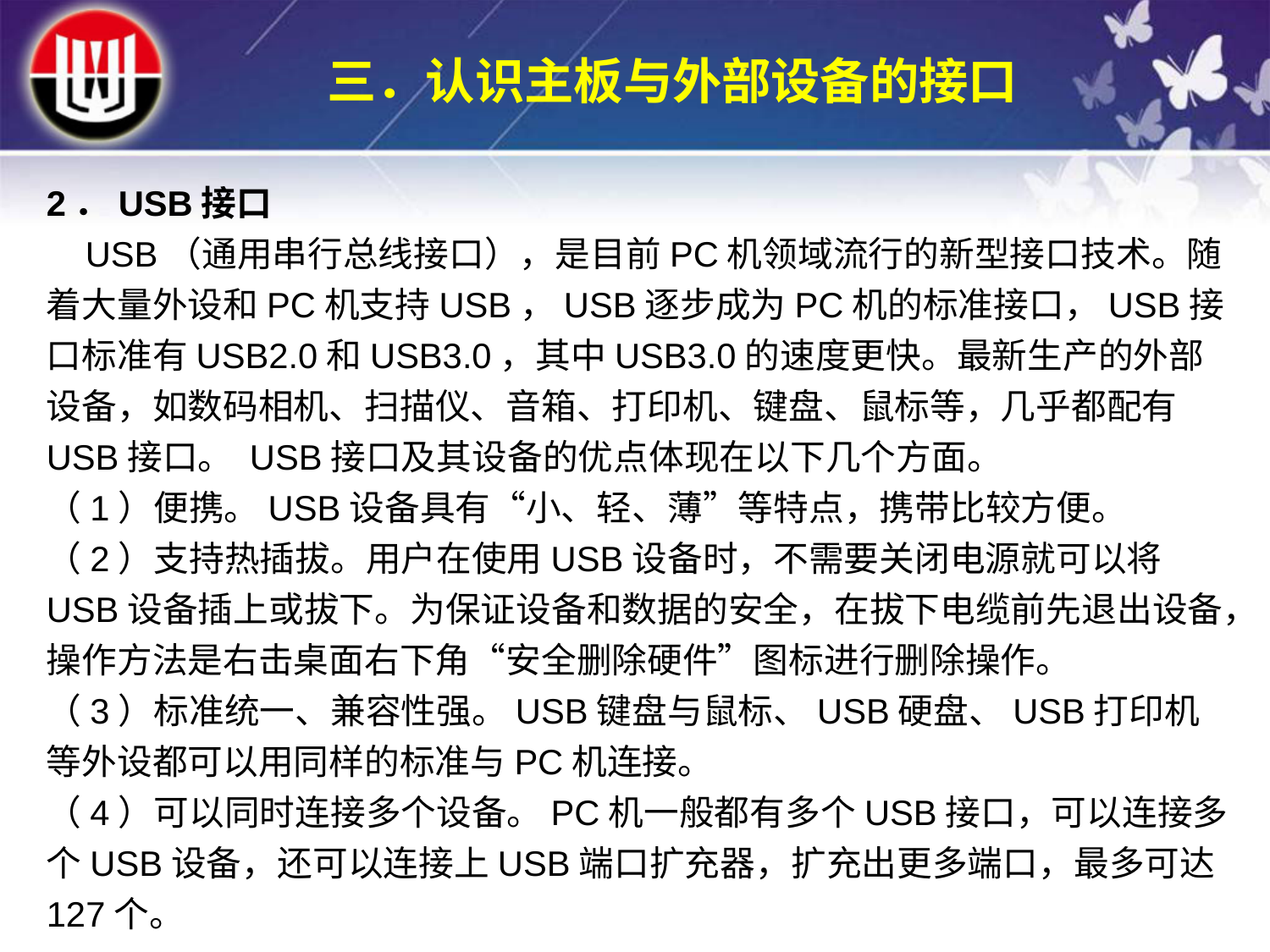

三．认识主板与外部设备的接口
2．USB接口
    USB（通用串行总线接口），是目前PC机领域流行的新型接口技术。随着大量外设和PC机支持USB，USB逐步成为PC机的标准接口，USB接口标准有USB2.0和USB3.0，其中USB3.0的速度更快。最新生产的外部设备，如数码相机、扫描仪、音箱、打印机、键盘、鼠标等，几乎都配有USB接口。 USB接口及其设备的优点体现在以下几个方面。
（1）便携。USB设备具有“小、轻、薄”等特点，携带比较方便。
（2）支持热插拔。用户在使用USB设备时，不需要关闭电源就可以将USB设备插上或拔下。为保证设备和数据的安全，在拔下电缆前先退出设备，操作方法是右击桌面右下角“安全删除硬件”图标进行删除操作。
（3）标准统一、兼容性强。USB键盘与鼠标、USB硬盘、USB打印机等外设都可以用同样的标准与PC机连接。
（4）可以同时连接多个设备。PC机一般都有多个USB接口，可以连接多个USB设备，还可以连接上USB端口扩充器，扩充出更多端口，最多可达127个。